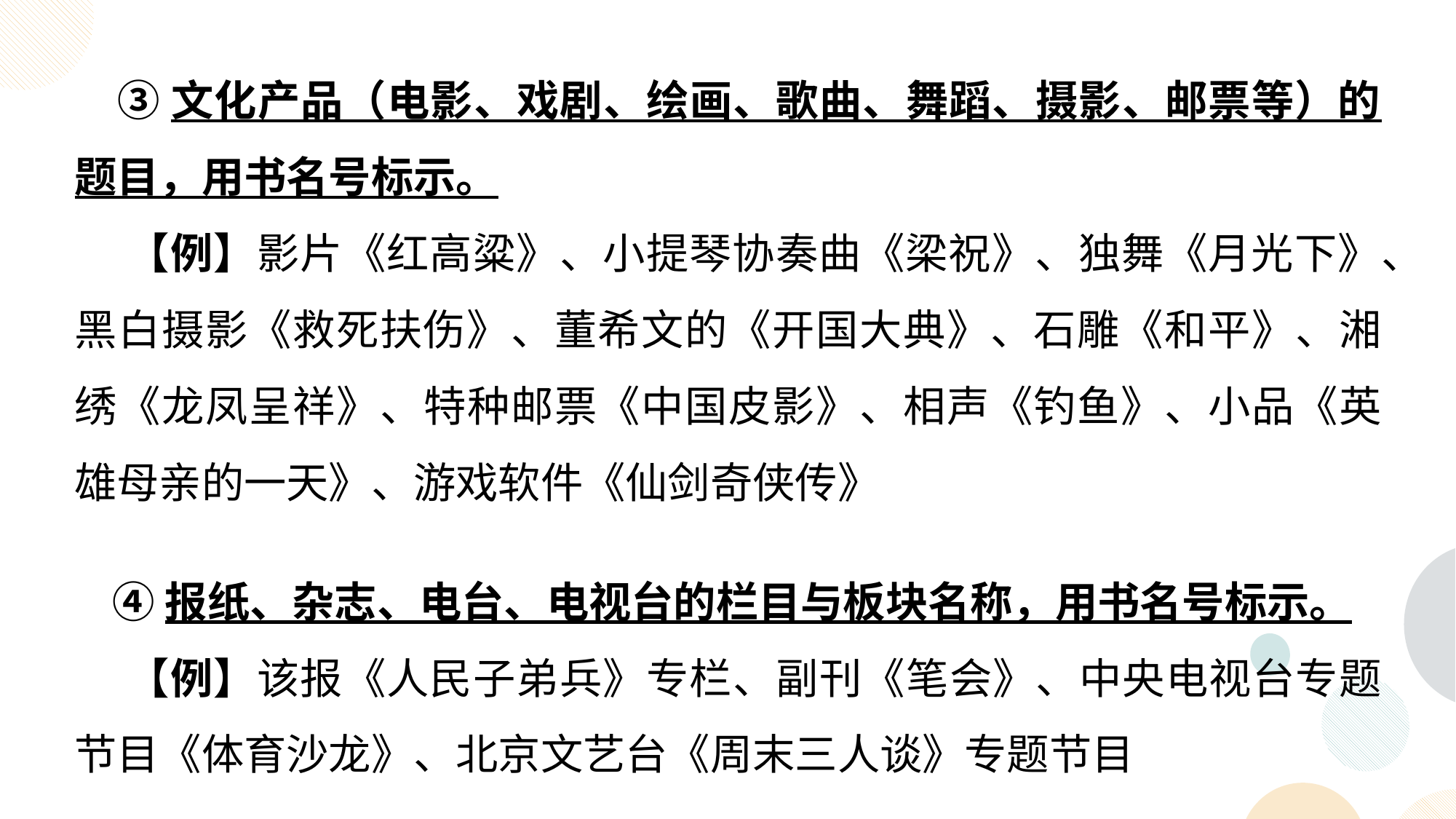

③文化产品（电影、戏剧、绘画、歌曲、舞蹈、摄影、邮票等）的题目，用书名号标示。
    【例】影片《红高粱》、小提琴协奏曲《梁祝》、独舞《月光下》、黑白摄影《救死扶伤》、董希文的《开国大典》、石雕《和平》、湘绣《龙凤呈祥》、特种邮票《中国皮影》、相声《钓鱼》、小品《英雄母亲的一天》、游戏软件《仙剑奇侠传》
    ④报纸、杂志、电台、电视台的栏目与板块名称，用书名号标示。
    【例】该报《人民子弟兵》专栏、副刊《笔会》、中央电视台专题节目《体育沙龙》、北京文艺台《周末三人谈》专题节目